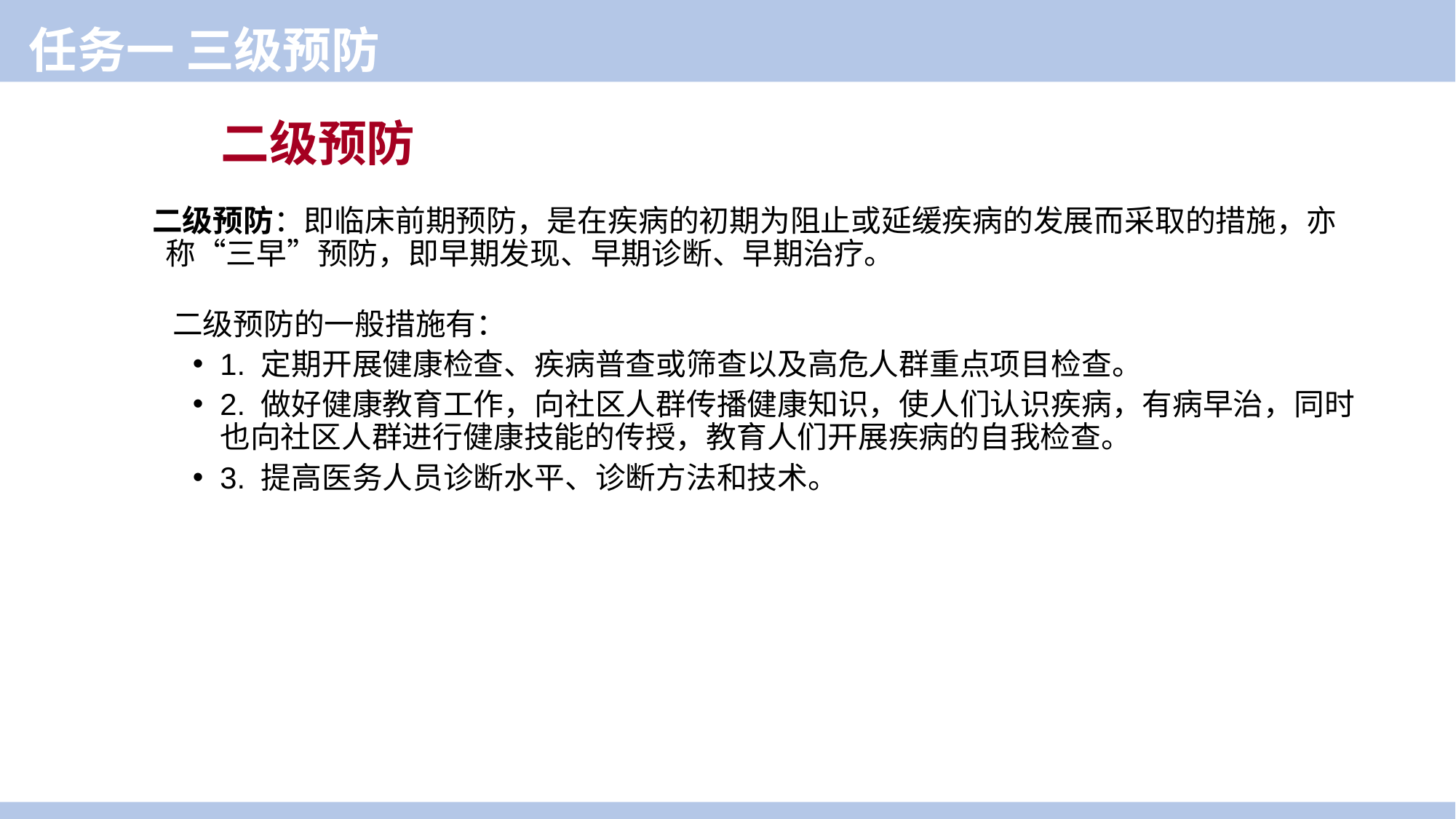

任务一 三级预防
二级预防
 二级预防：即临床前期预防，是在疾病的初期为阻止或延缓疾病的发展而采取的措施，亦称“三早”预防，即早期发现、早期诊断、早期治疗。
    二级预防的一般措施有：
1. 定期开展健康检查、疾病普查或筛查以及高危人群重点项目检查。
2. 做好健康教育工作，向社区人群传播健康知识，使人们认识疾病，有病早治，同时也向社区人群进行健康技能的传授，教育人们开展疾病的自我检查。
3. 提高医务人员诊断水平、诊断方法和技术。